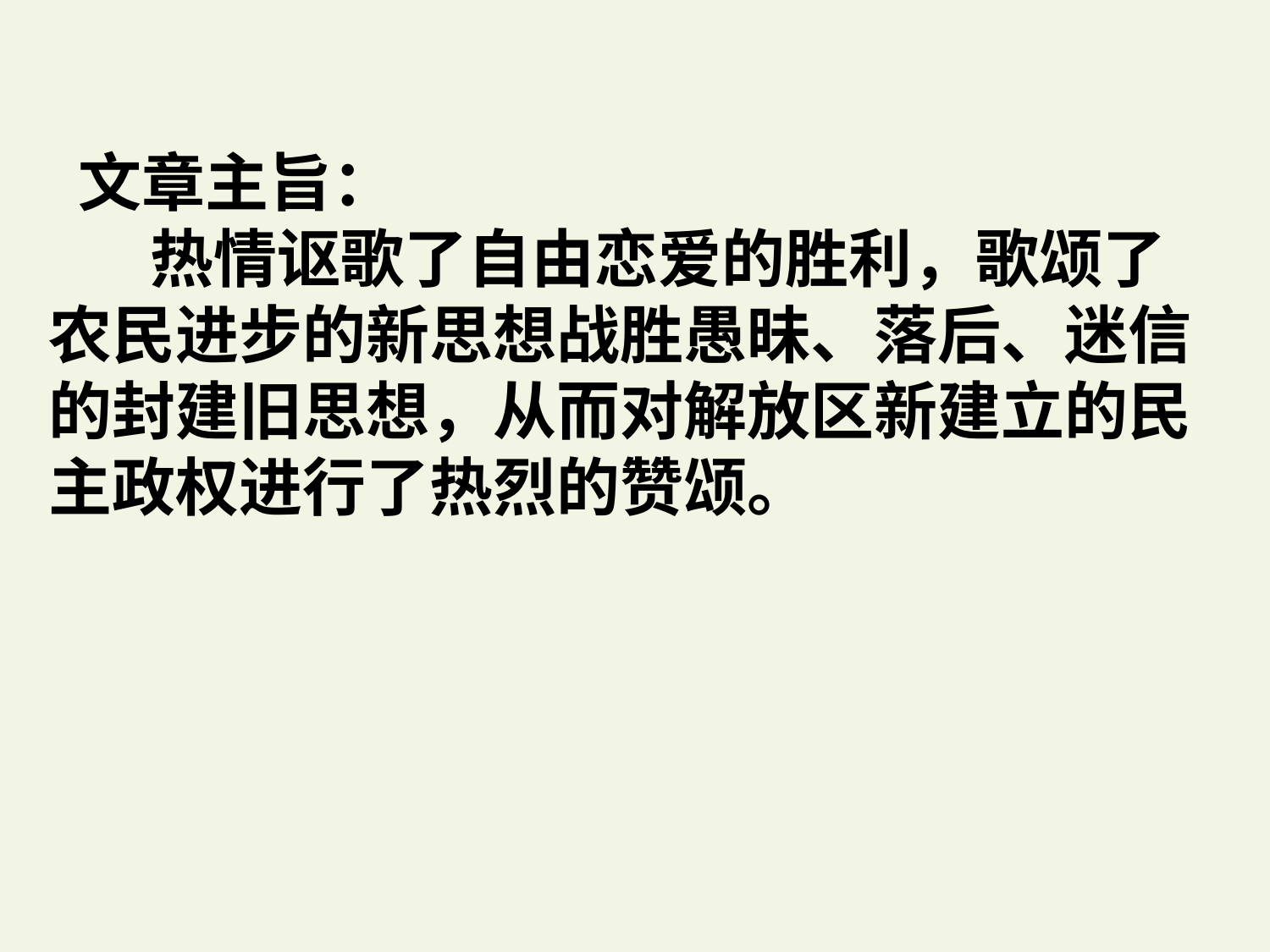

文章主旨：
      热情讴歌了自由恋爱的胜利，歌颂了农民进步的新思想战胜愚昧、落后、迷信的封建旧思想，从而对解放区新建立的民主政权进行了热烈的赞颂。